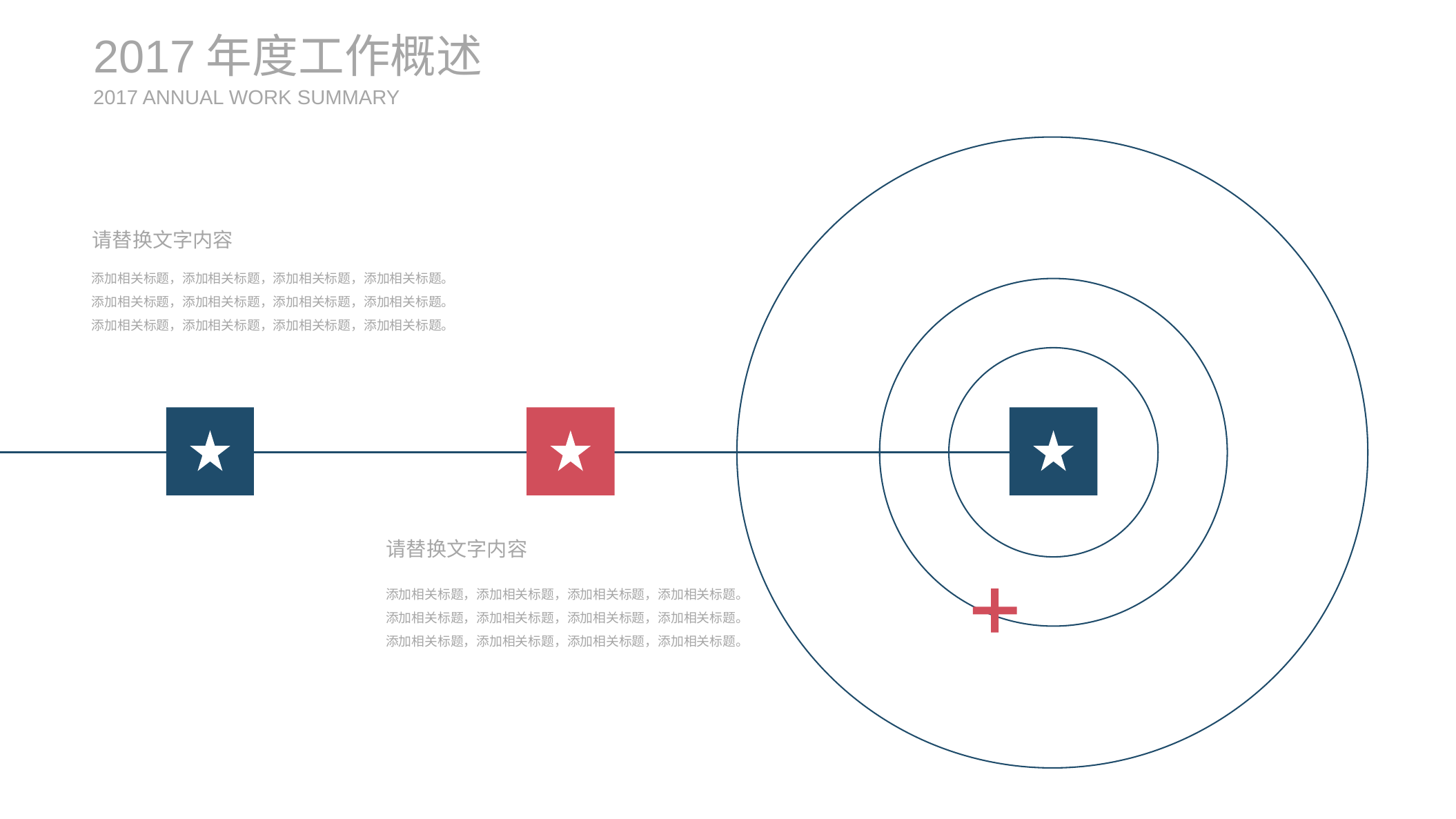

2017年度工作概述
2017 ANNUAL WORK SUMMARY

请替换文字内容
添加相关标题，添加相关标题，添加相关标题，添加相关标题。添加相关标题，添加相关标题，添加相关标题，添加相关标题。添加相关标题，添加相关标题，添加相关标题，添加相关标题。

请替换文字内容
添加相关标题，添加相关标题，添加相关标题，添加相关标题。添加相关标题，添加相关标题，添加相关标题，添加相关标题。添加相关标题，添加相关标题，添加相关标题，添加相关标题。